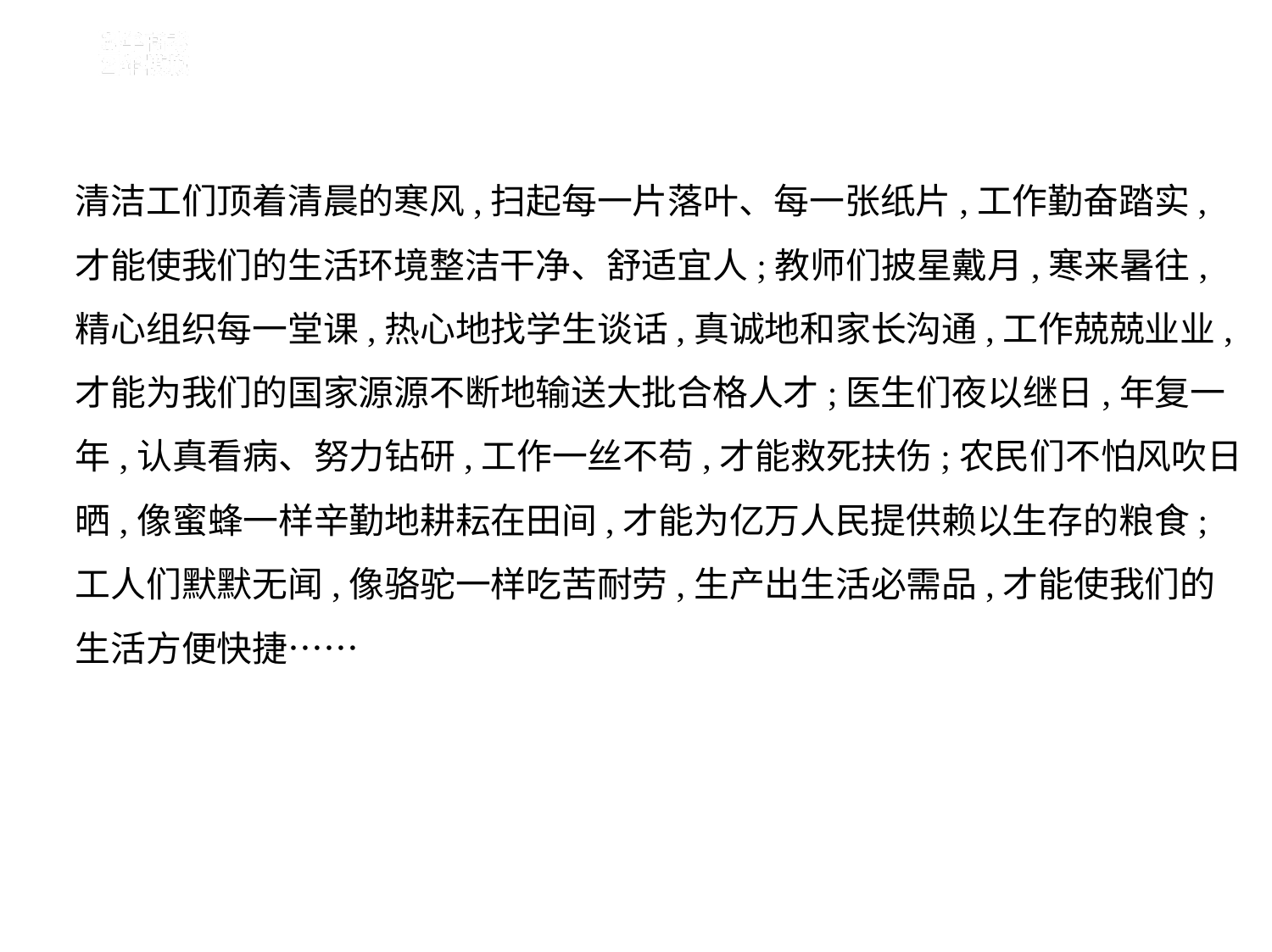

清洁工们顶着清晨的寒风,扫起每一片落叶、每一张纸片,工作勤奋踏实,
才能使我们的生活环境整洁干净、舒适宜人;教师们披星戴月,寒来暑往,
精心组织每一堂课,热心地找学生谈话,真诚地和家长沟通,工作兢兢业业,
才能为我们的国家源源不断地输送大批合格人才;医生们夜以继日,年复一
年,认真看病、努力钻研,工作一丝不苟,才能救死扶伤;农民们不怕风吹日
晒,像蜜蜂一样辛勤地耕耘在田间,才能为亿万人民提供赖以生存的粮食;
工人们默默无闻,像骆驼一样吃苦耐劳,生产出生活必需品,才能使我们的
生活方便快捷……